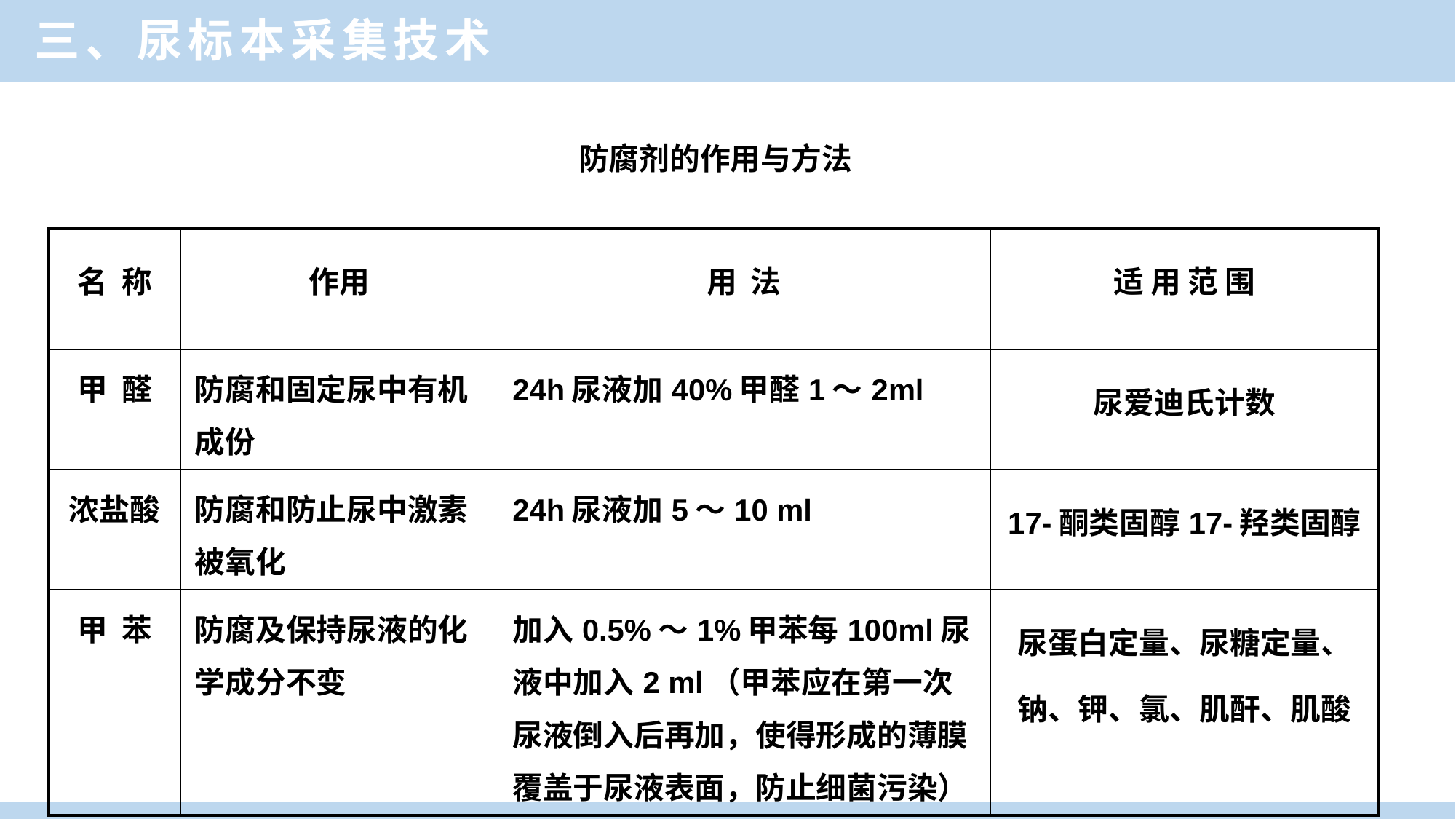

三、尿标本采集技术
防腐剂的作用与方法
| 名 称 | 作用 | 用 法 | 适 用 范 围 |
| --- | --- | --- | --- |
| 甲 醛 | 防腐和固定尿中有机成份 | 24h尿液加40%甲醛1～2ml | 尿爱迪氏计数 |
| 浓盐酸 | 防腐和防止尿中激素被氧化 | 24h尿液加5～10 ml | 17-酮类固醇17-羟类固醇 |
| 甲 苯 | 防腐及保持尿液的化学成分不变 | 加入0.5%～1%甲苯每100ml尿液中加入2 ml（甲苯应在第一次尿液倒入后再加，使得形成的薄膜覆盖于尿液表面，防止细菌污染） | 尿蛋白定量、尿糖定量、钠、钾、氯、肌酐、肌酸 |